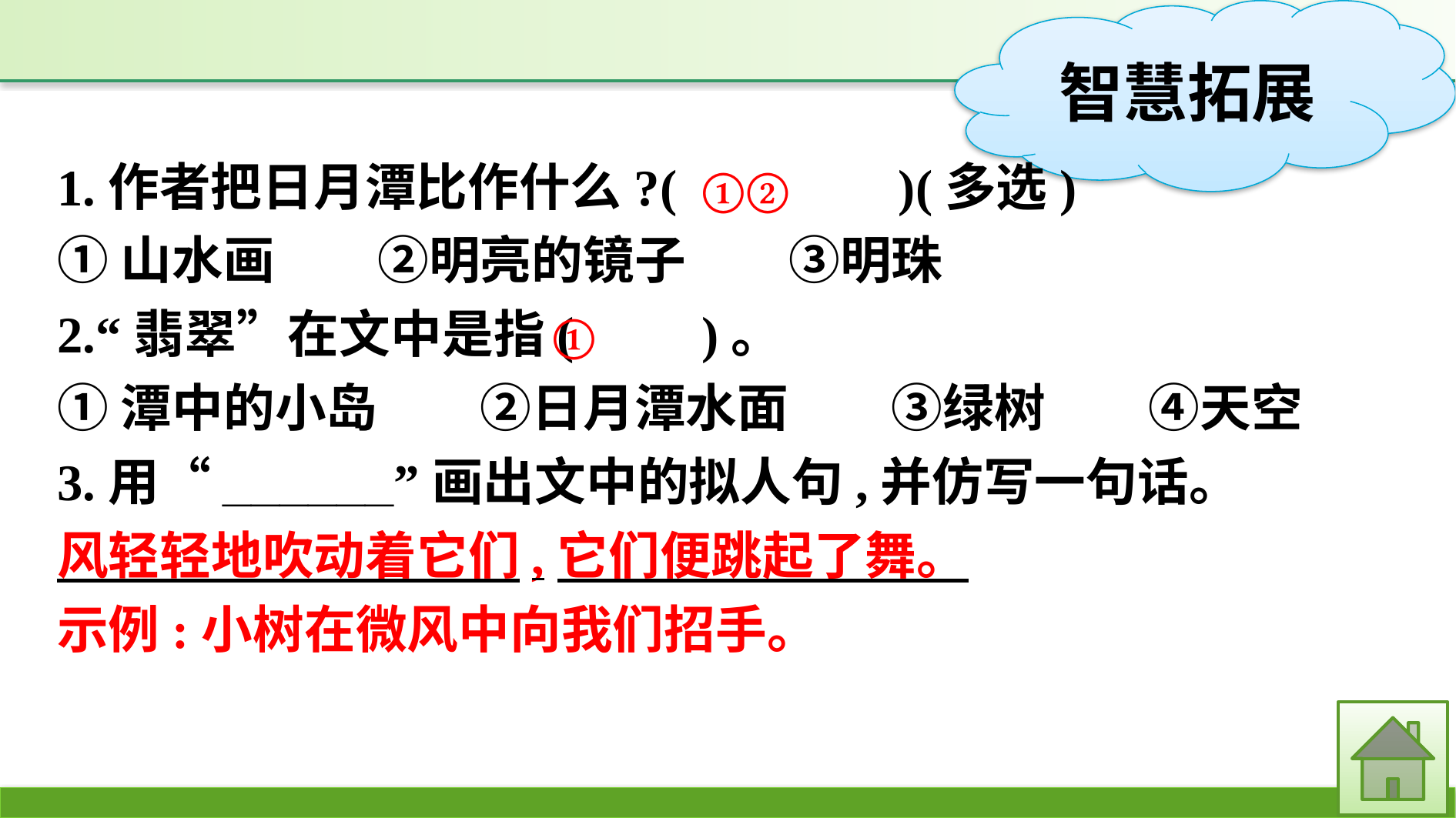

1.作者把日月潭比作什么?(　        　)(多选)
①山水画　　②明亮的镜子　　③明珠
2.“翡翠”在文中是指(　　)。
①潭中的小岛　　②日月潭水面　　③绿树　　④天空
3.用“______”画出文中的拟人句,并仿写一句话。
风轻轻地吹动着它们,它们便跳起了舞。
示例:小树在微风中向我们招手。
①②
①